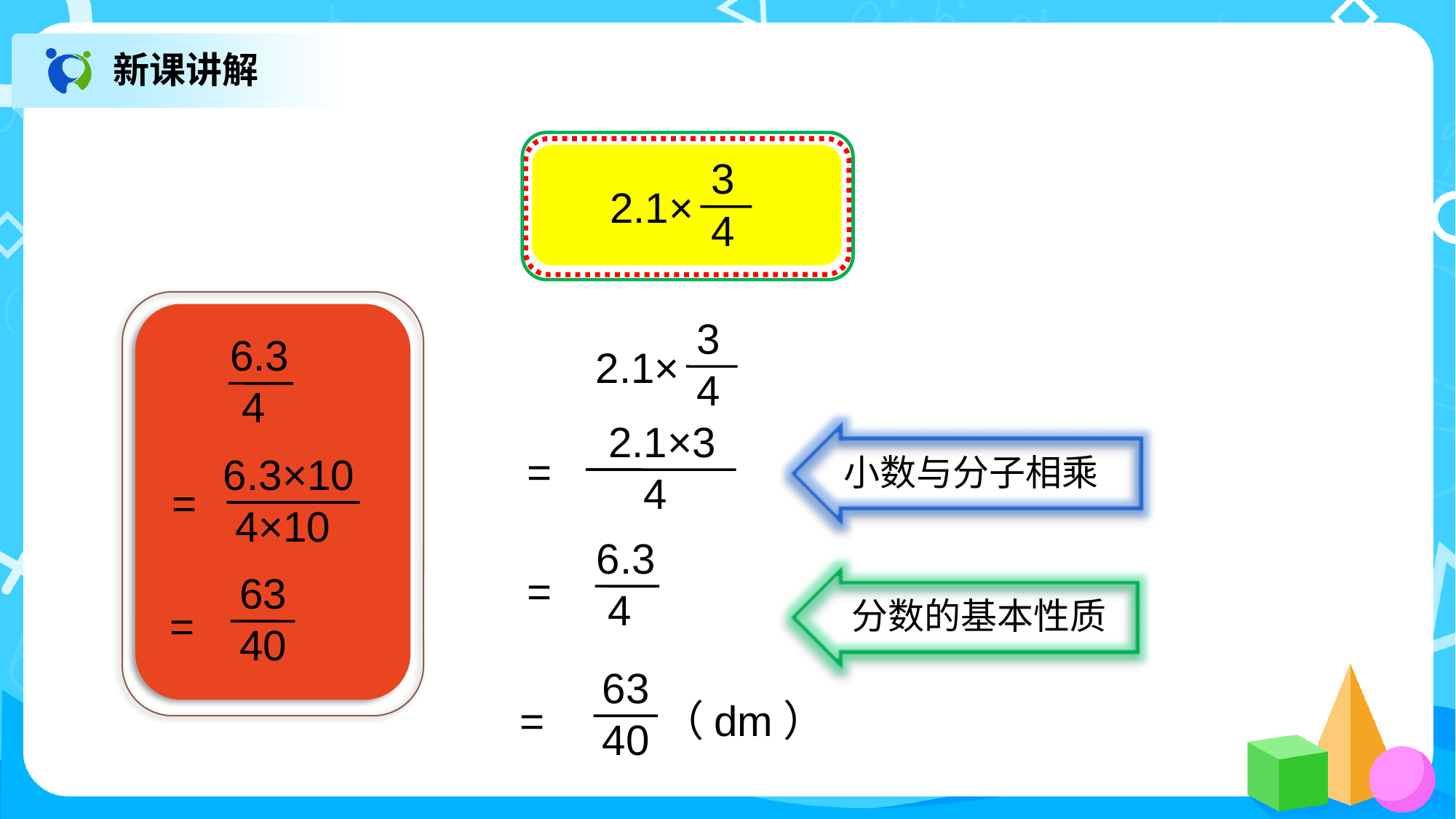

新课讲解

3
4

2.1×

6.3
 4

6.3×10
 4×10

=
63
40

=
3
4

2.1×

小数与分子相乘
 2.1×3
    4

=
6.3
 4

=

分数的基本性质
63
40

=         （dm）